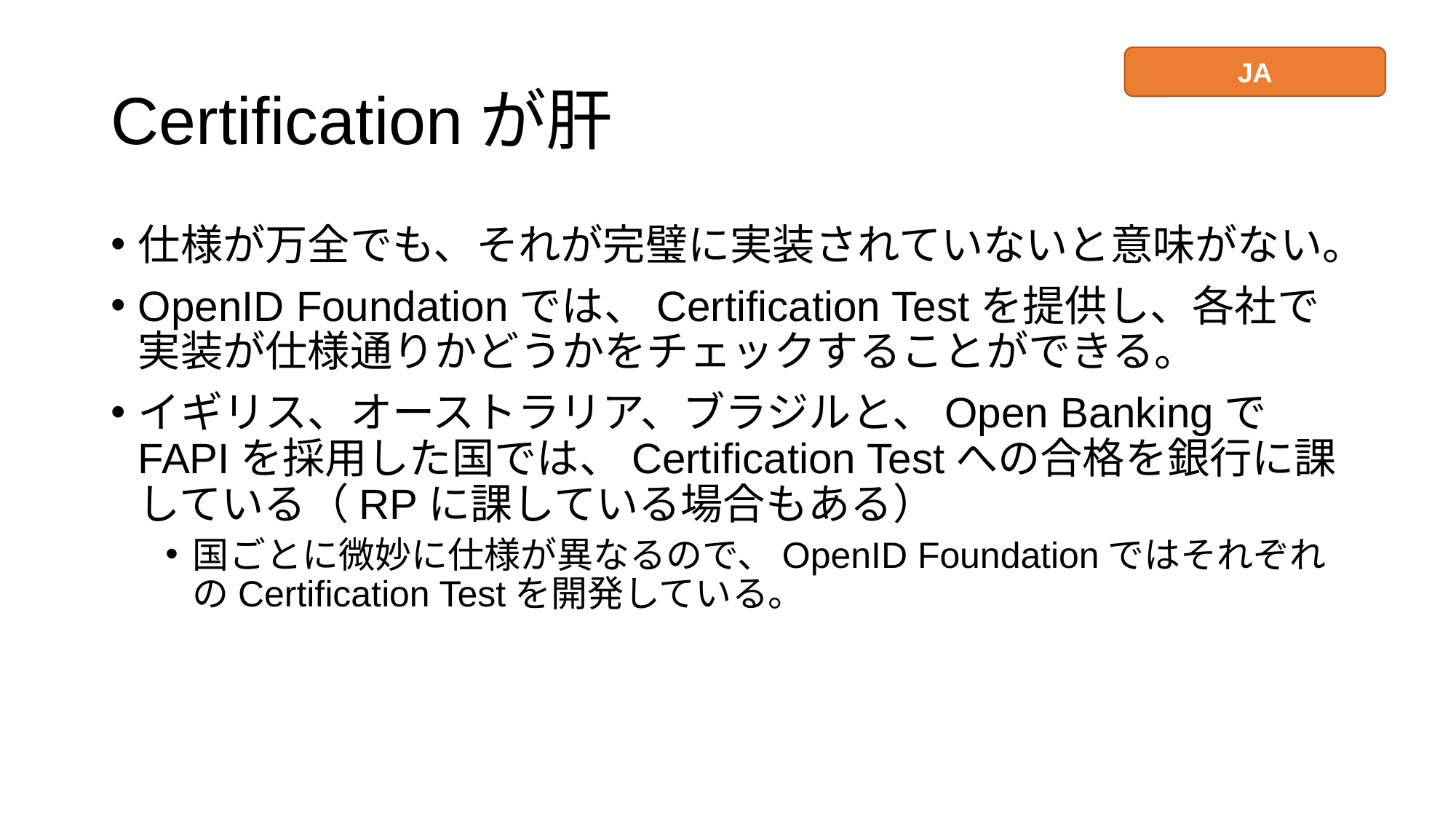

# Certificationが肝
JA
仕様が万全でも、それが完璧に実装されていないと意味がない。
OpenID Foundationでは、Certification Testを提供し、各社で実装が仕様通りかどうかをチェックすることができる。
イギリス、オーストラリア、ブラジルと、Open BankingでFAPIを採用した国では、Certification Testへの合格を銀行に課している（RPに課している場合もある）
国ごとに微妙に仕様が異なるので、OpenID FoundationではそれぞれのCertification Testを開発している。